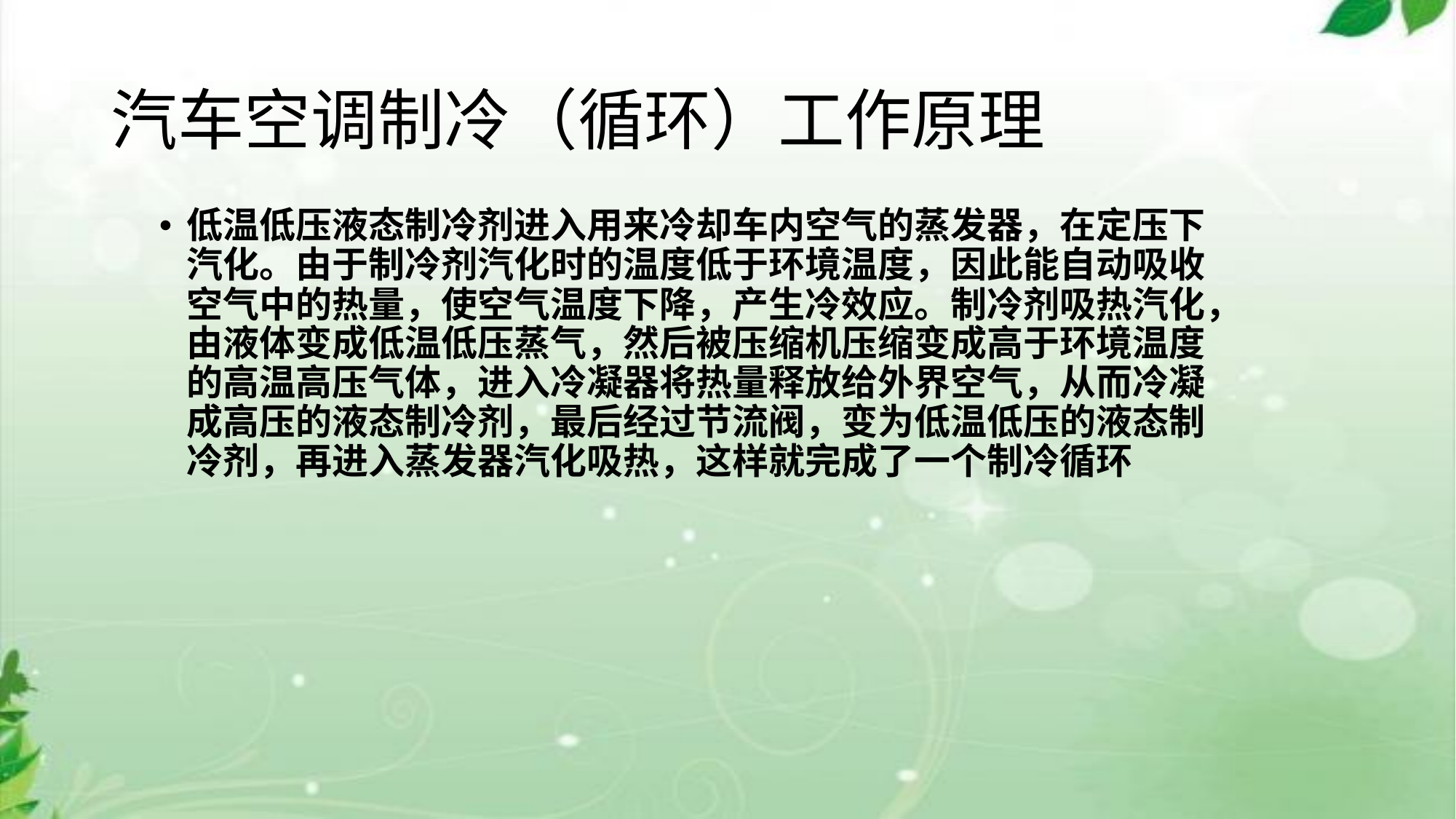

# 汽车空调制冷（循环）工作原理
低温低压液态制冷剂进入用来冷却车内空气的蒸发器，在定压下汽化。由于制冷剂汽化时的温度低于环境温度，因此能自动吸收空气中的热量，使空气温度下降，产生冷效应。制冷剂吸热汽化，由液体变成低温低压蒸气，然后被压缩机压缩变成高于环境温度的高温高压气体，进入冷凝器将热量释放给外界空气，从而冷凝成高压的液态制冷剂，最后经过节流阀，变为低温低压的液态制冷剂，再进入蒸发器汽化吸热，这样就完成了一个制冷循环